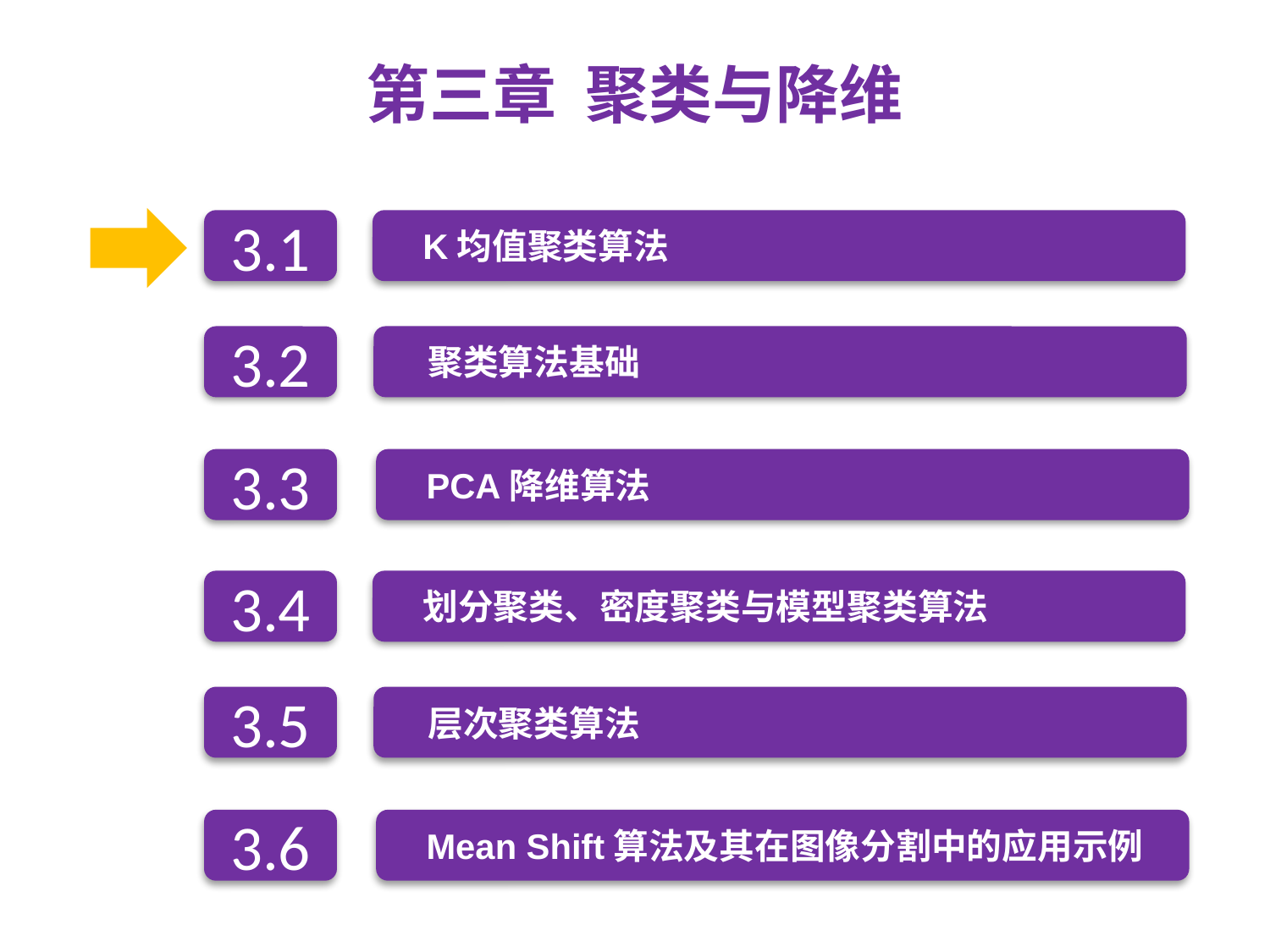

第三章  聚类与降维

K均值聚类算法
3.1
3.2

聚类算法基础

PCA降维算法
3.3

划分聚类、密度聚类与模型聚类算法
3.4
3.5

层次聚类算法

Mean Shift算法及其在图像分割中的应用示例
3.6